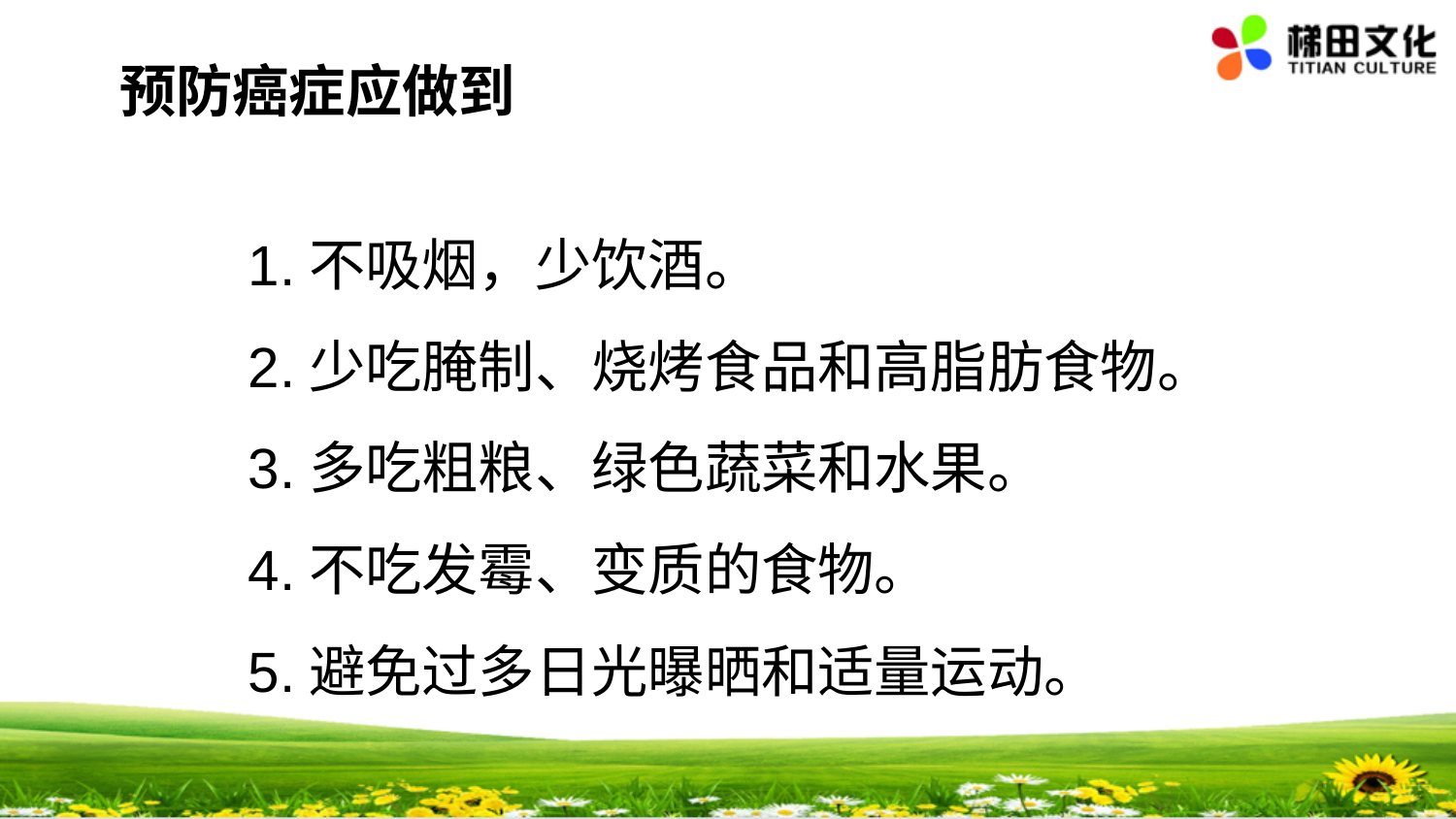

预防癌症应做到
1.不吸烟，少饮酒。
2.少吃腌制、烧烤食品和高脂肪食物。
3.多吃粗粮、绿色蔬菜和水果。
4.不吃发霉、变质的食物。
5.避免过多日光曝晒和适量运动。